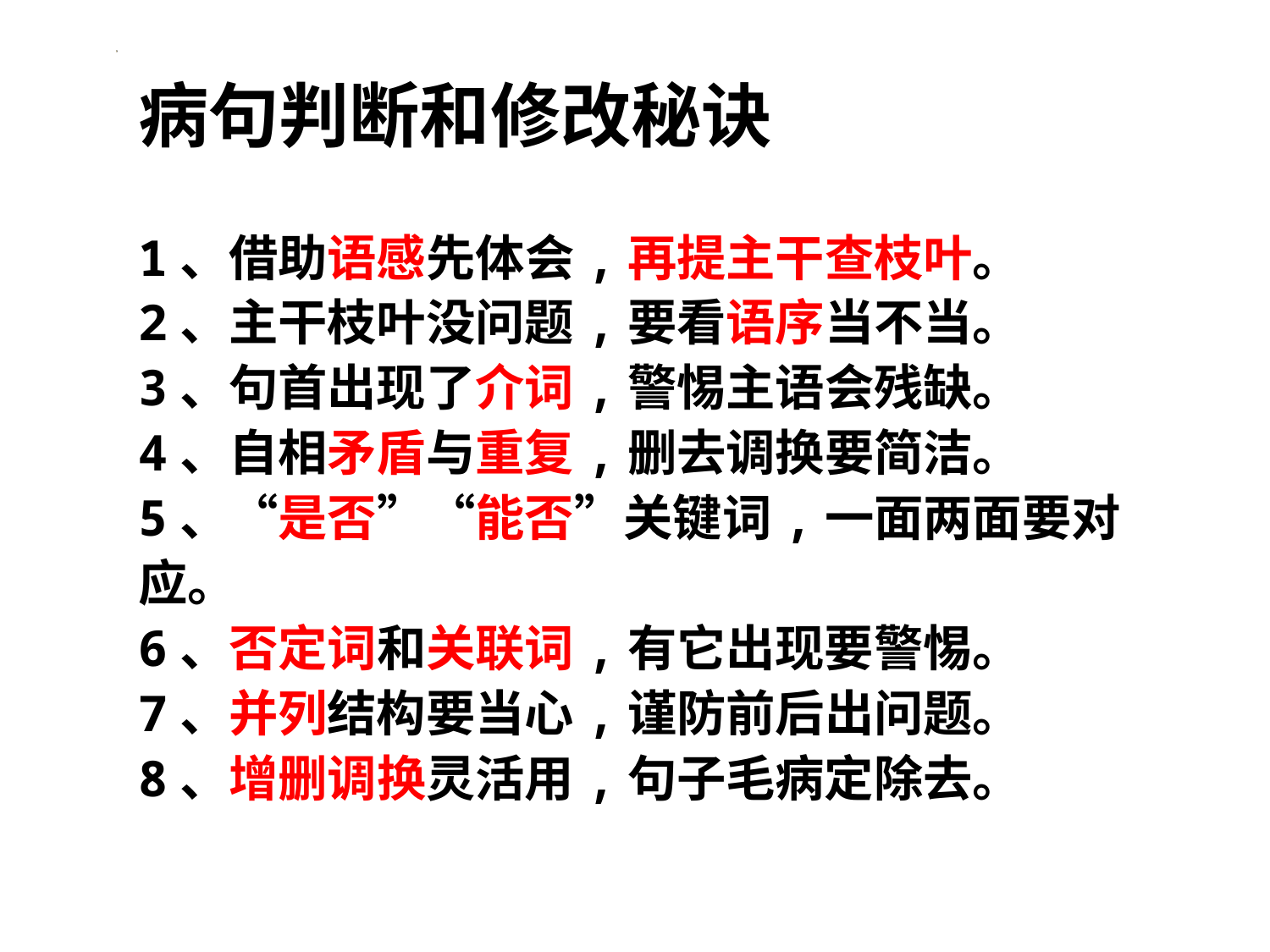

病句判断和修改秘诀

1、借助语感先体会,再提主干查枝叶。
2、主干枝叶没问题,要看语序当不当。
3、句首出现了介词,警惕主语会残缺。
4、自相矛盾与重复,删去调换要简洁。
5、“是否”“能否”关键词,一面两面要对应。
6、否定词和关联词,有它出现要警惕。
7、并列结构要当心,谨防前后出问题。
8、增删调换灵活用,句子毛病定除去。